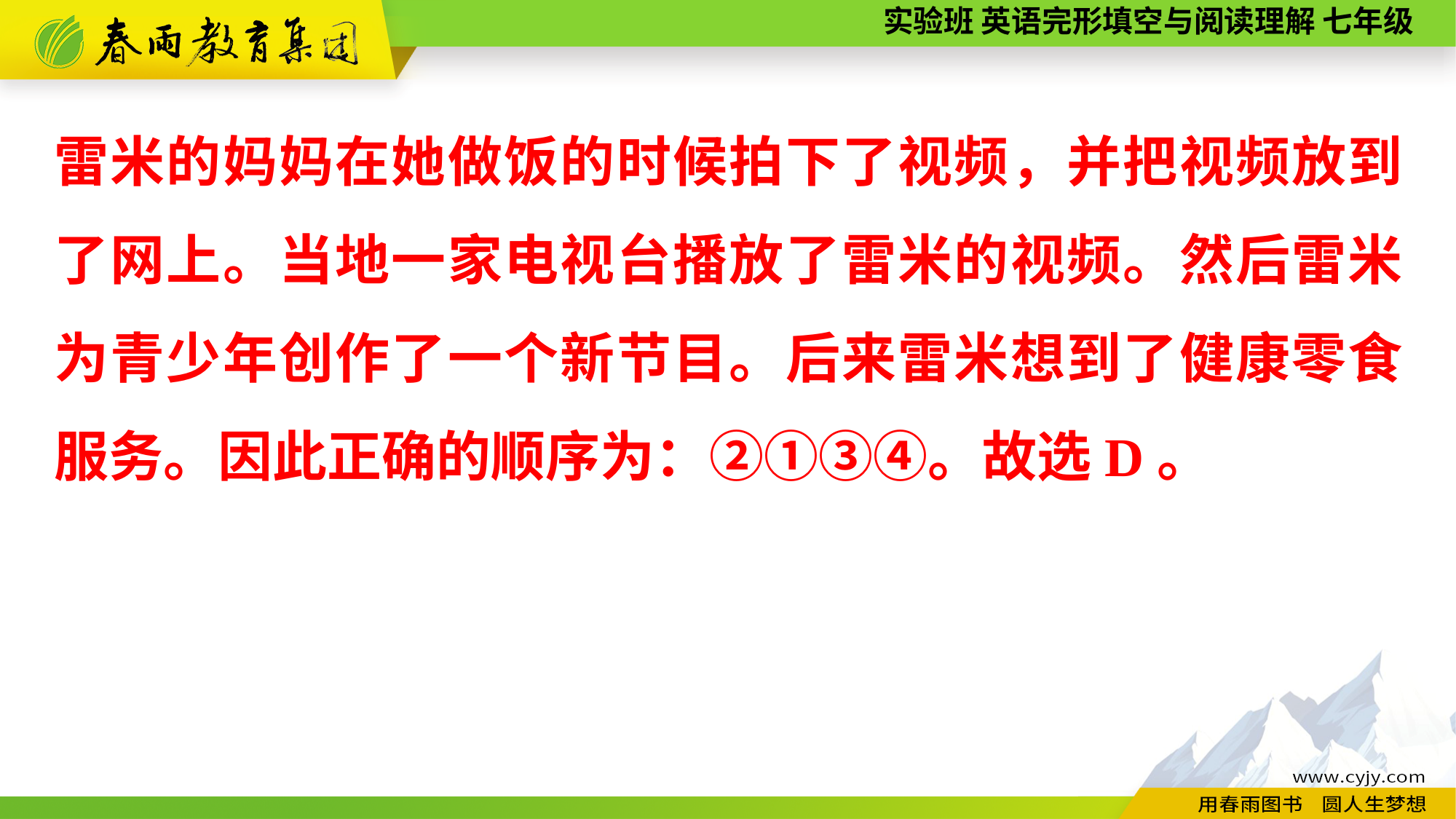

雷米的妈妈在她做饭的时候拍下了视频，并把视频放到了网上。当地一家电视台播放了雷米的视频。然后雷米为青少年创作了一个新节目。后来雷米想到了健康零食服务。因此正确的顺序为：②①③④。故选D。